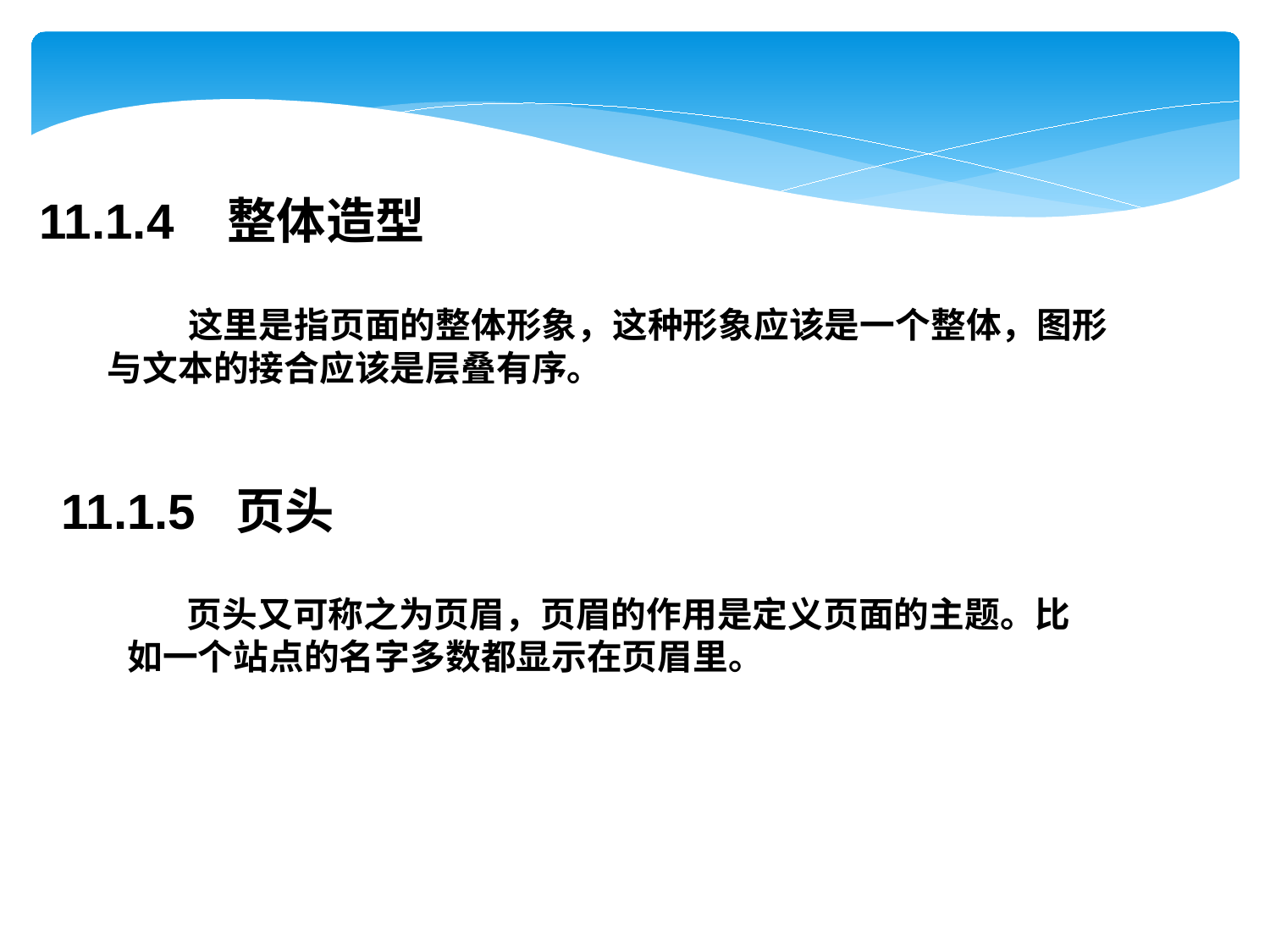

11.1.4   整体造型
         这里是指页面的整体形象，这种形象应该是一个整体，图形与文本的接合应该是层叠有序。
11.1.5  页头
　   页头又可称之为页眉，页眉的作用是定义页面的主题。比如一个站点的名字多数都显示在页眉里。